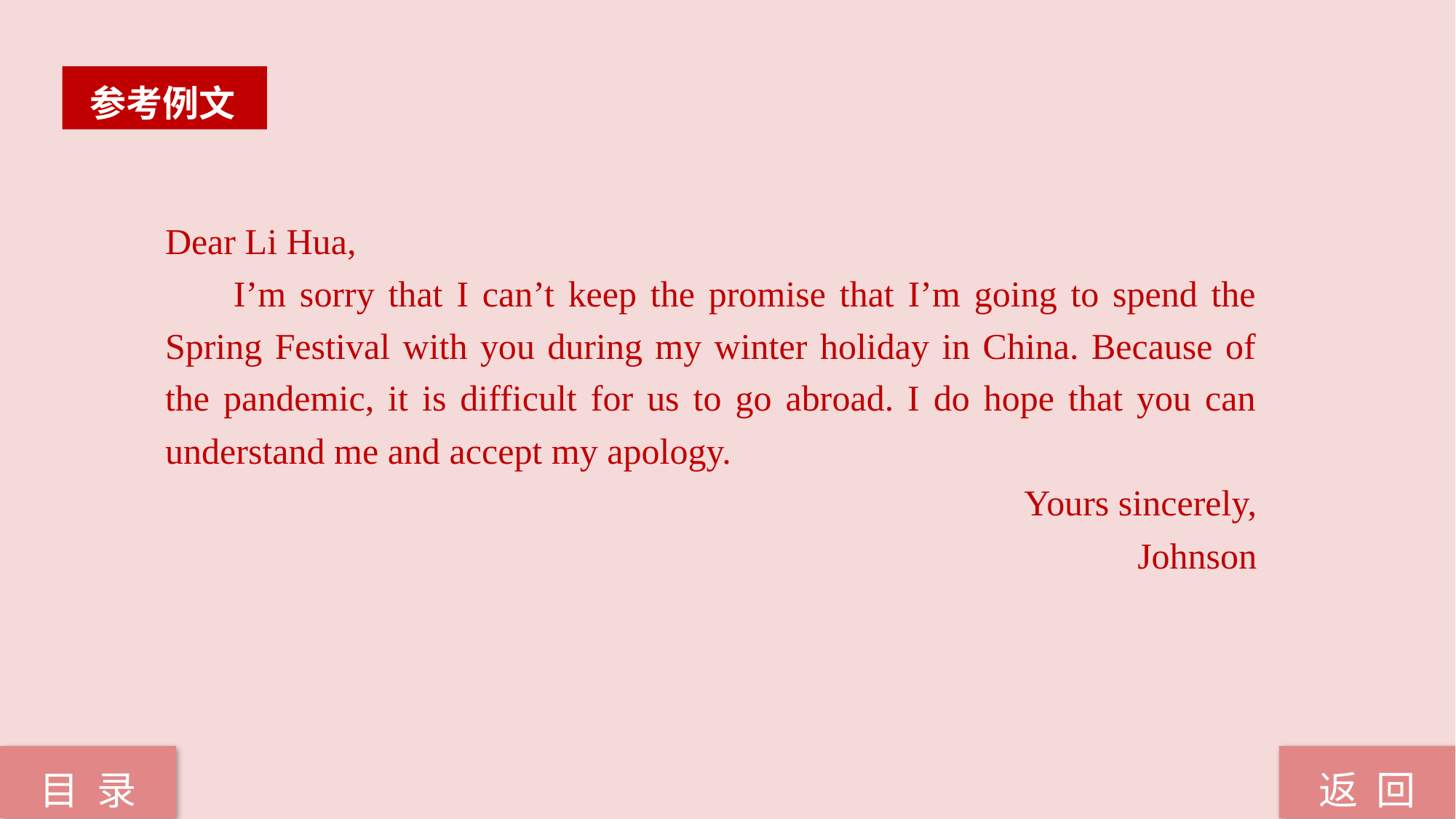

参考例文
Dear Li Hua,
     I’m sorry that I can’t keep the promise that I’m going to spend the Spring Festival with you during my winter holiday in China. Because of the pandemic, it is difficult for us to go abroad. I do hope that you can understand me and accept my apology.
Yours sincerely,
Johnson
返  回